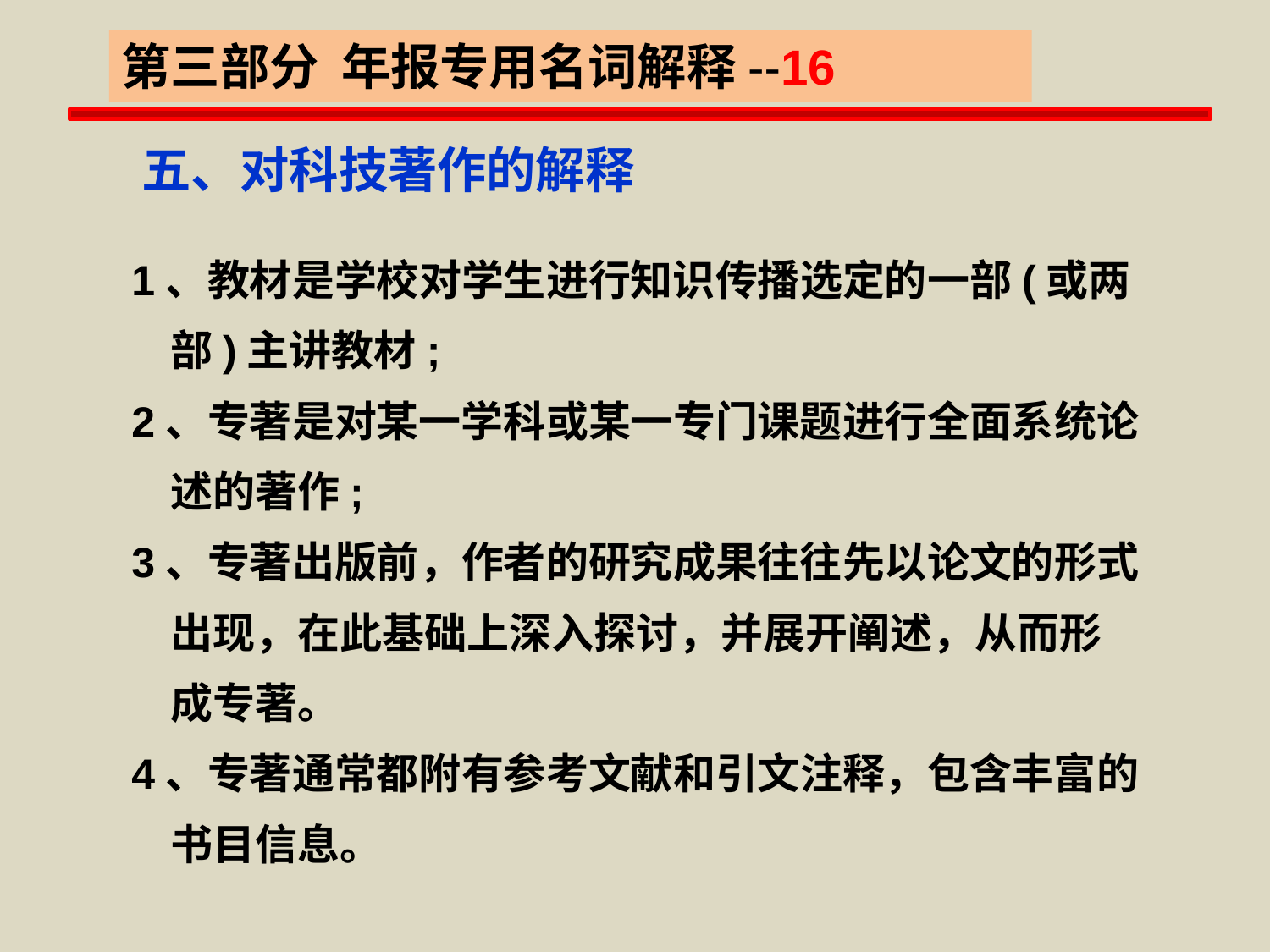

第三部分  年报专用名词解释--16

五、对科技著作的解释

1、教材是学校对学生进行知识传播选定的一部(或两
   部)主讲教材;
2、专著是对某一学科或某一专门课题进行全面系统论
   述的著作;
3、专著出版前，作者的研究成果往往先以论文的形式
   出现，在此基础上深入探讨，并展开阐述，从而形
   成专著。
4、专著通常都附有参考文献和引文注释，包含丰富的
   书目信息。